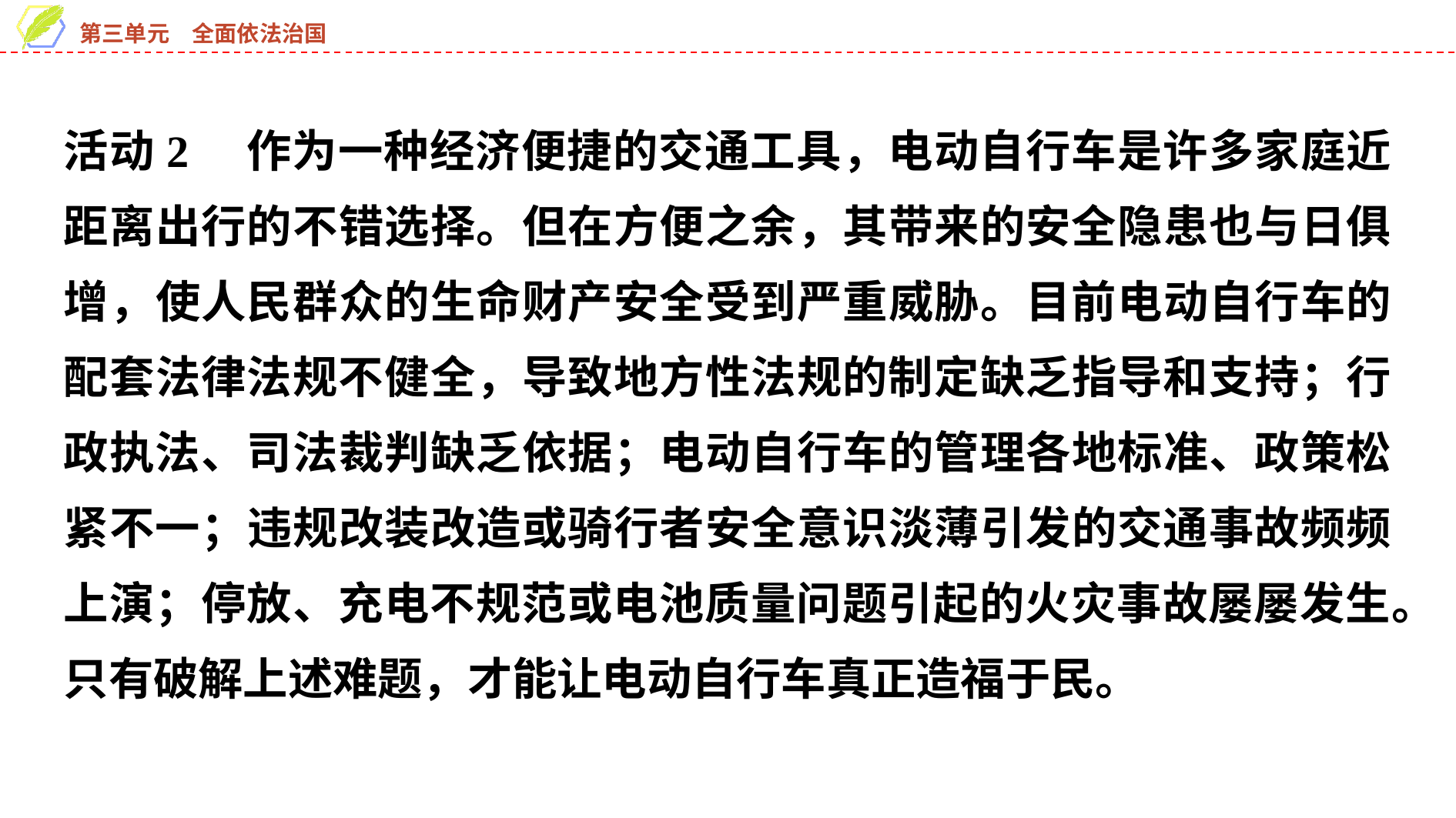

活动2　作为一种经济便捷的交通工具，电动自行车是许多家庭近距离出行的不错选择。但在方便之余，其带来的安全隐患也与日俱增，使人民群众的生命财产安全受到严重威胁。目前电动自行车的配套法律法规不健全，导致地方性法规的制定缺乏指导和支持；行政执法、司法裁判缺乏依据；电动自行车的管理各地标准、政策松紧不一；违规改装改造或骑行者安全意识淡薄引发的交通事故频频上演；停放、充电不规范或电池质量问题引起的火灾事故屡屡发生。只有破解上述难题，才能让电动自行车真正造福于民。